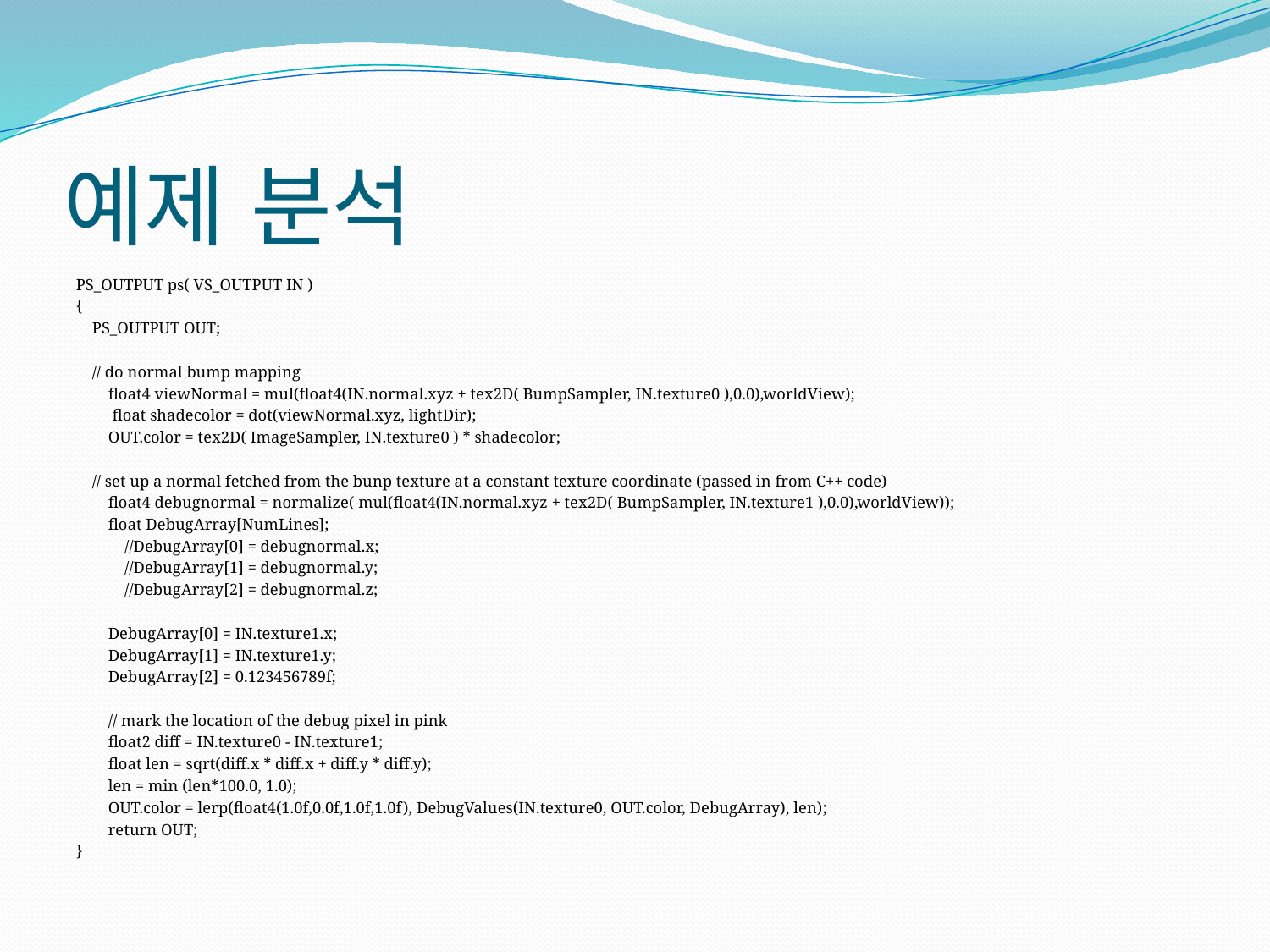

# 예제 분석
PS_OUTPUT ps( VS_OUTPUT IN )
{
    PS_OUTPUT OUT;

    // do normal bump mapping
	float4 viewNormal = mul(float4(IN.normal.xyz + tex2D( BumpSampler, IN.texture0 ),0.0),worldView);
   	 float shadecolor = dot(viewNormal.xyz, lightDir);
    	OUT.color = tex2D( ImageSampler, IN.texture0 ) * shadecolor;

    // set up a normal fetched from the bunp texture at a constant texture coordinate (passed in from C++ code)
	float4 debugnormal = normalize( mul(float4(IN.normal.xyz + tex2D( BumpSampler, IN.texture1 ),0.0),worldView));
	float DebugArray[NumLines];
	    //DebugArray[0] = debugnormal.x;
	    //DebugArray[1] = debugnormal.y;
	    //DebugArray[2] = debugnormal.z;

    	DebugArray[0] = IN.texture1.x;
    	DebugArray[1] = IN.texture1.y;
    	DebugArray[2] = 0.123456789f;

	// mark the location of the debug pixel in pink
 	float2 diff = IN.texture0 - IN.texture1;
    	float len = sqrt(diff.x * diff.x + diff.y * diff.y);
    	len = min (len*100.0, 1.0);
    	OUT.color = lerp(float4(1.0f,0.0f,1.0f,1.0f), DebugValues(IN.texture0, OUT.color, DebugArray), len);
    	return OUT;
}